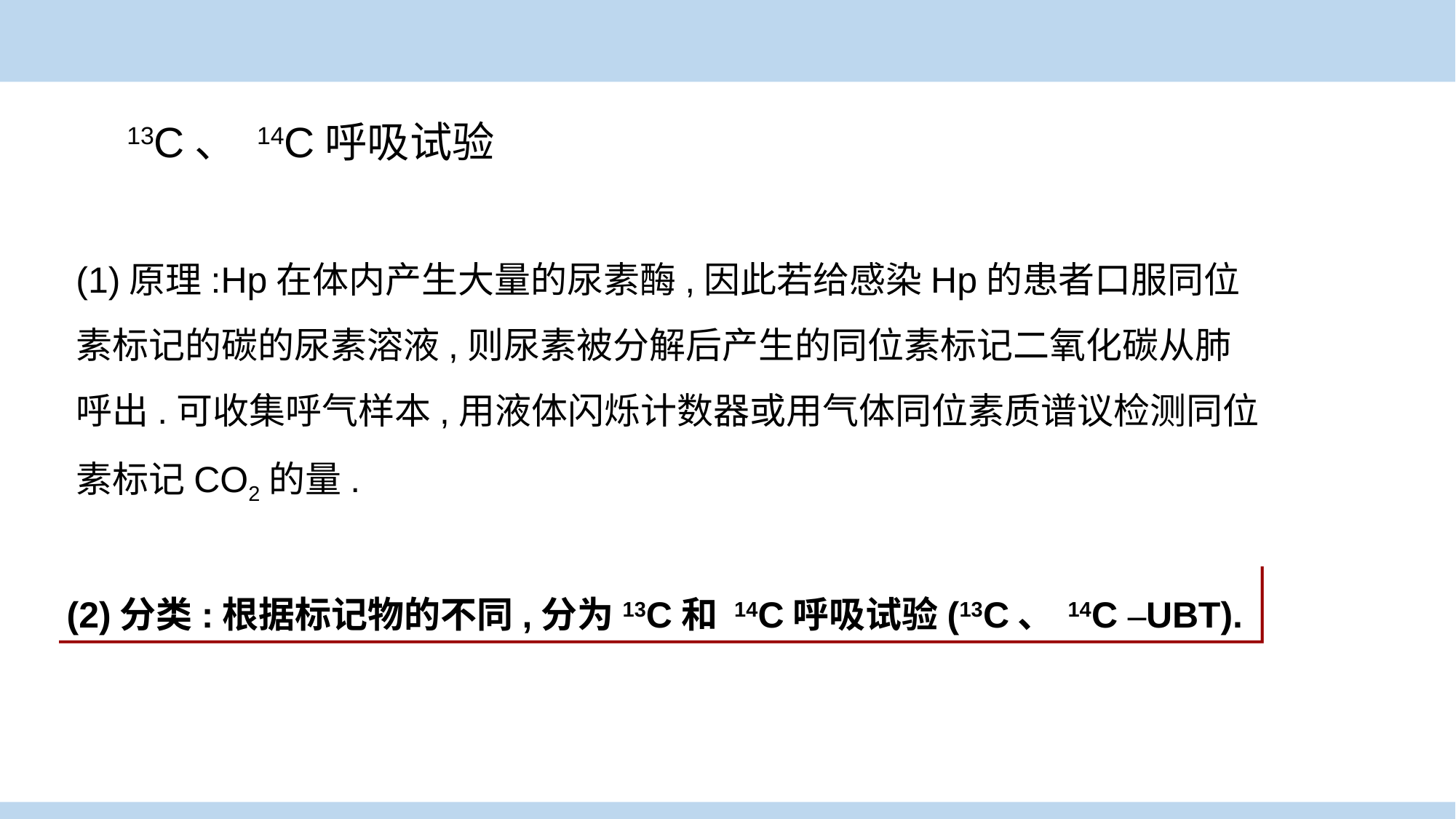

# 13C、 14C呼吸试验
(1)原理:Hp在体内产生大量的尿素酶,因此若给感染Hp的患者口服同位素标记的碳的尿素溶液,则尿素被分解后产生的同位素标记二氧化碳从肺呼出.可收集呼气样本,用液体闪烁计数器或用气体同位素质谱议检测同位素标记CO2的量.
(2)分类:根据标记物的不同,分为13C和 14C呼吸试验(13C、 14C –UBT).